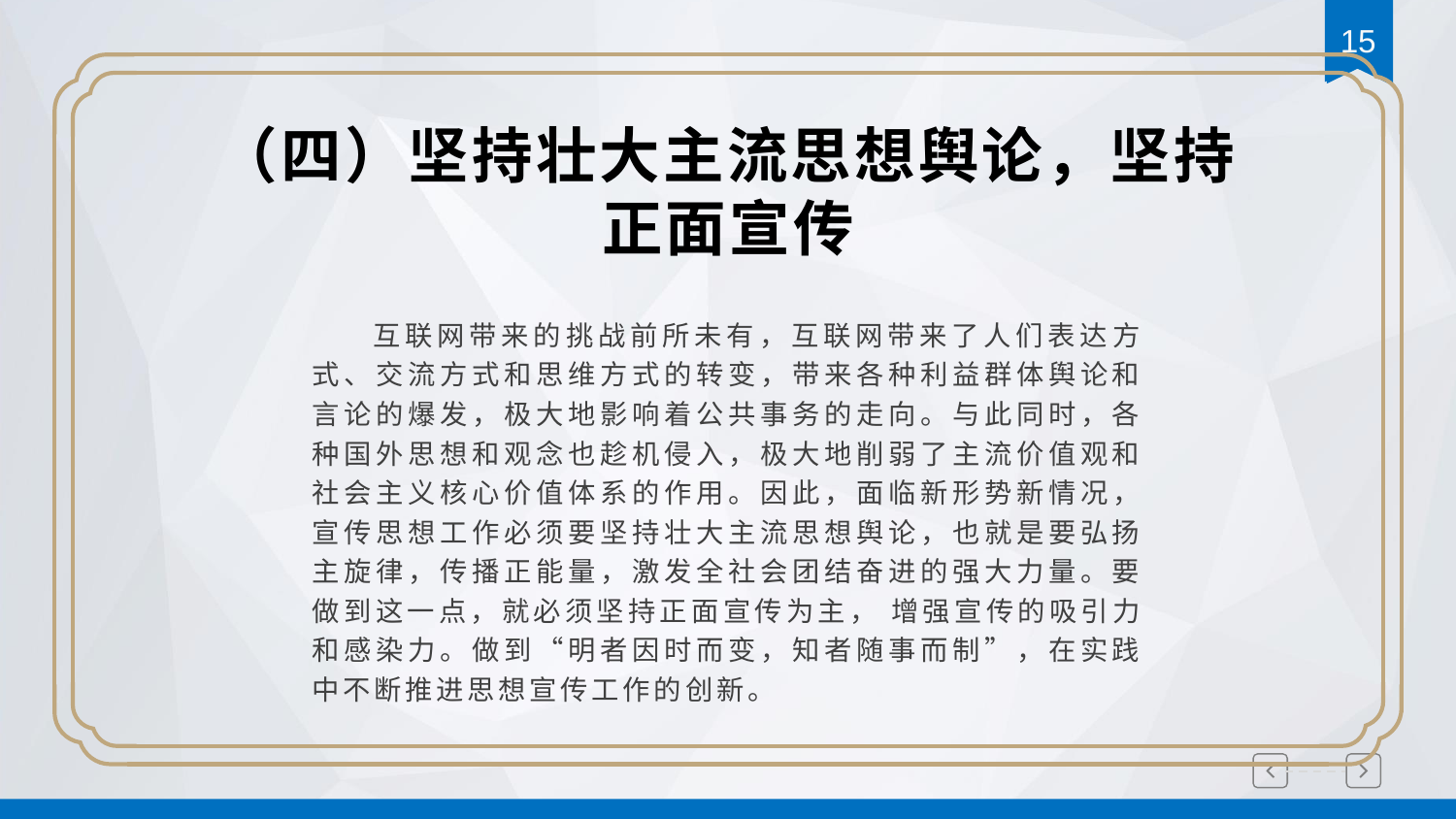

（四）坚持壮大主流思想舆论，坚持正面宣传
     互联网带来的挑战前所未有，互联网带来了人们表达方式、交流方式和思维方式的转变，带来各种利益群体舆论和言论的爆发，极大地影响着公共事务的走向。与此同时，各种国外思想和观念也趁机侵入，极大地削弱了主流价值观和社会主义核心价值体系的作用。因此，面临新形势新情况，宣传思想工作必须要坚持壮大主流思想舆论，也就是要弘扬主旋律，传播正能量，激发全社会团结奋进的强大力量。要做到这一点，就必须坚持正面宣传为主， 增强宣传的吸引力和感染力。做到“明者因时而变，知者随事而制”，在实践中不断推进思想宣传工作的创新。